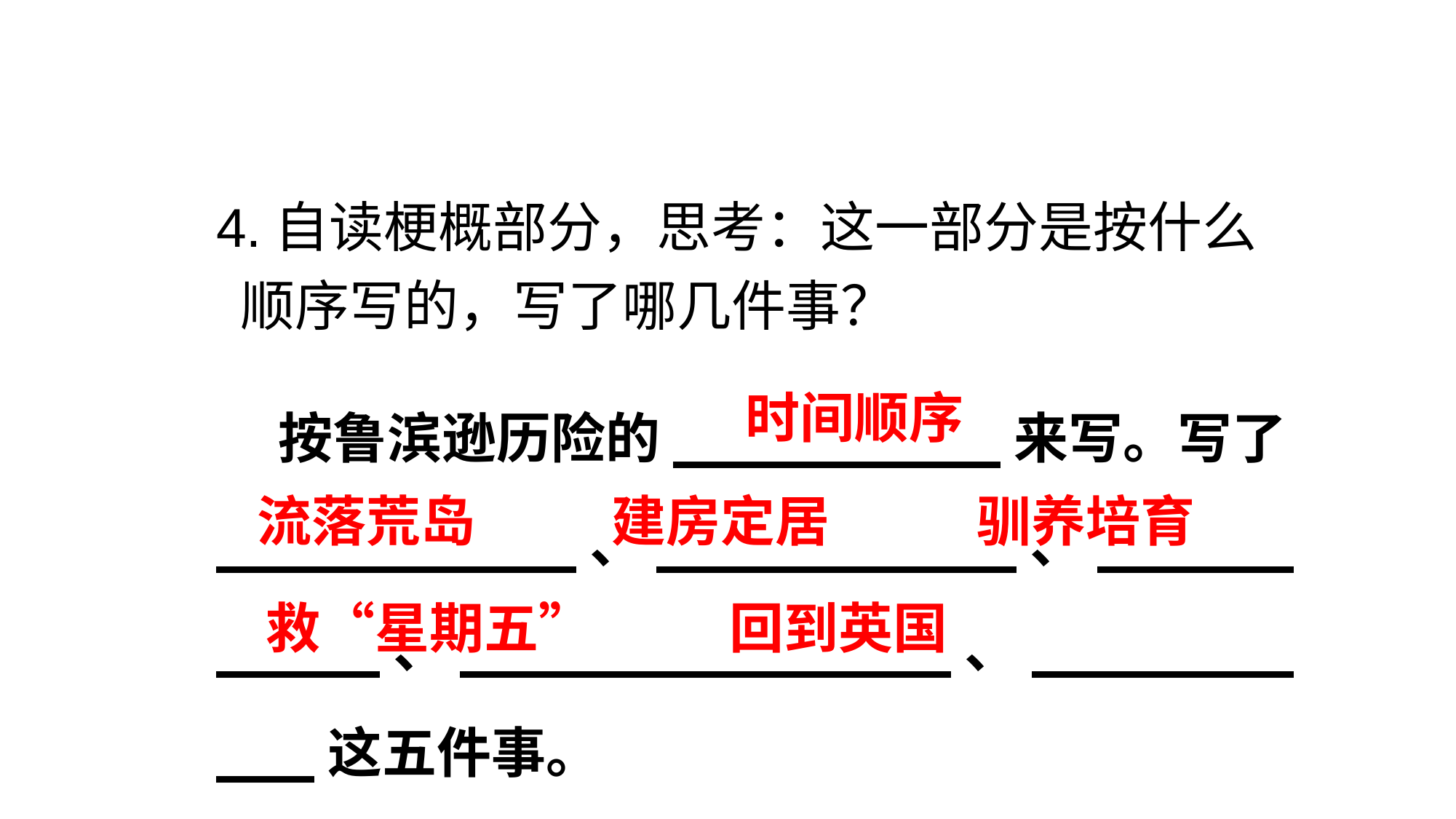

4.自读梗概部分，思考：这一部分是按什么
  顺序写的，写了哪几件事？
    按鲁滨逊历险的__________来写。写了___________、___________、___________、_______________、___________这五件事。
时间顺序
流落荒岛
建房定居
驯养培育
救“星期五”
回到英国